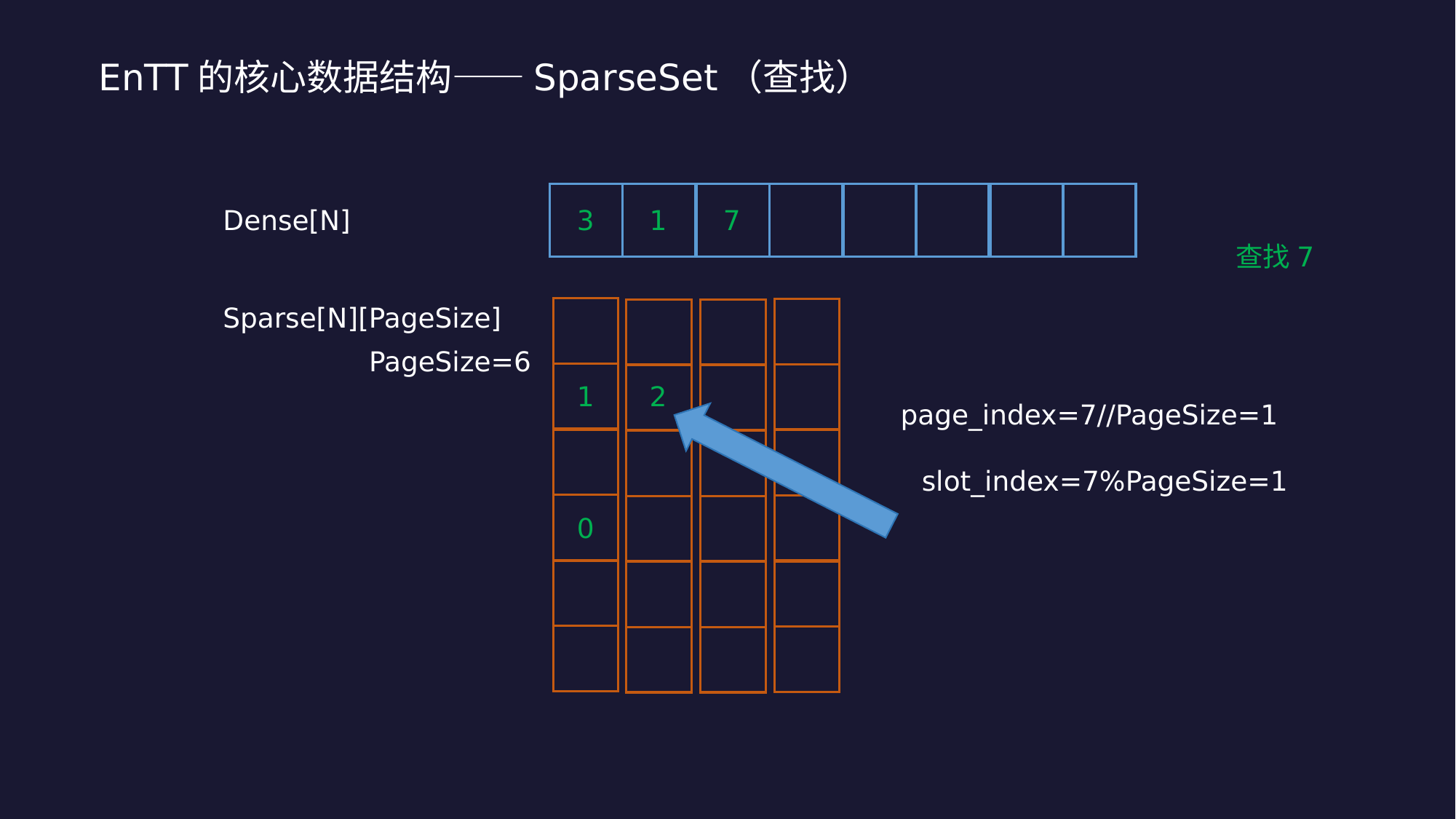

EnTT的核心数据结构——SparseSet（查找）

Dense[N]
3
1
7
查找7
Sparse[N][PageSize]

PageSize=6
1
2
page_index=7//PageSize=1

slot_index=7%PageSize=1
0